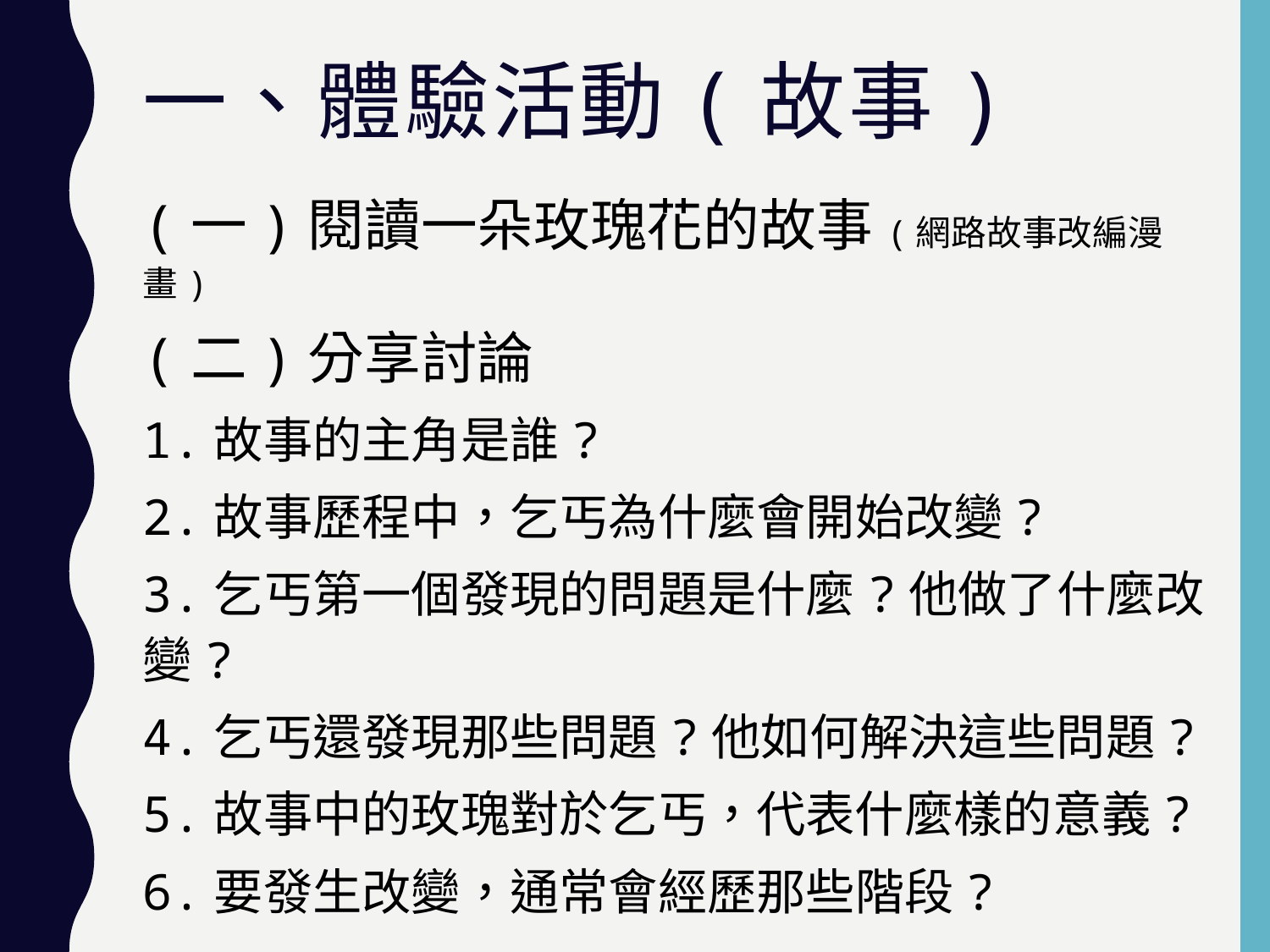

# 一、體驗活動(故事)
(一)閱讀一朵玫瑰花的故事(網路故事改編漫畫)
(二)分享討論
1.故事的主角是誰?
2.故事歷程中，乞丐為什麼會開始改變?
3.乞丐第一個發現的問題是什麼?他做了什麼改變?
4.乞丐還發現那些問題?他如何解決這些問題?
5.故事中的玫瑰對於乞丐，代表什麼樣的意義?
6.要發生改變，通常會經歷那些階段?